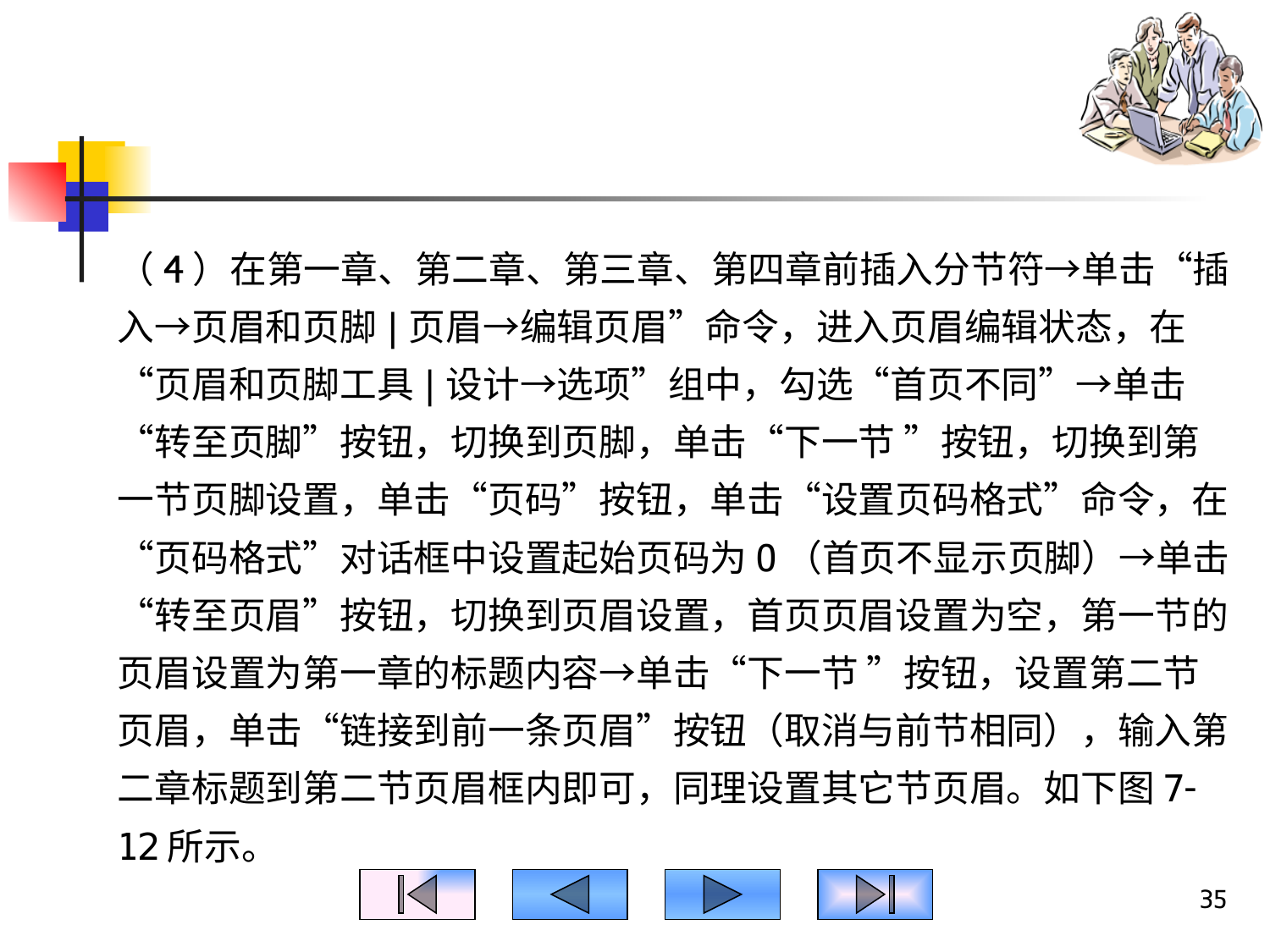

#
（4）在第一章、第二章、第三章、第四章前插入分节符→单击“插入→页眉和页脚|页眉→编辑页眉”命令，进入页眉编辑状态，在“页眉和页脚工具|设计→选项”组中，勾选“首页不同”→单击“转至页脚”按钮，切换到页脚，单击“下一节 ”按钮，切换到第一节页脚设置，单击“页码”按钮，单击“设置页码格式”命令，在“页码格式”对话框中设置起始页码为0（首页不显示页脚）→单击“转至页眉”按钮，切换到页眉设置，首页页眉设置为空，第一节的页眉设置为第一章的标题内容→单击“下一节 ”按钮，设置第二节页眉，单击“链接到前一条页眉”按钮（取消与前节相同），输入第二章标题到第二节页眉框内即可，同理设置其它节页眉。如下图7-12所示。

35